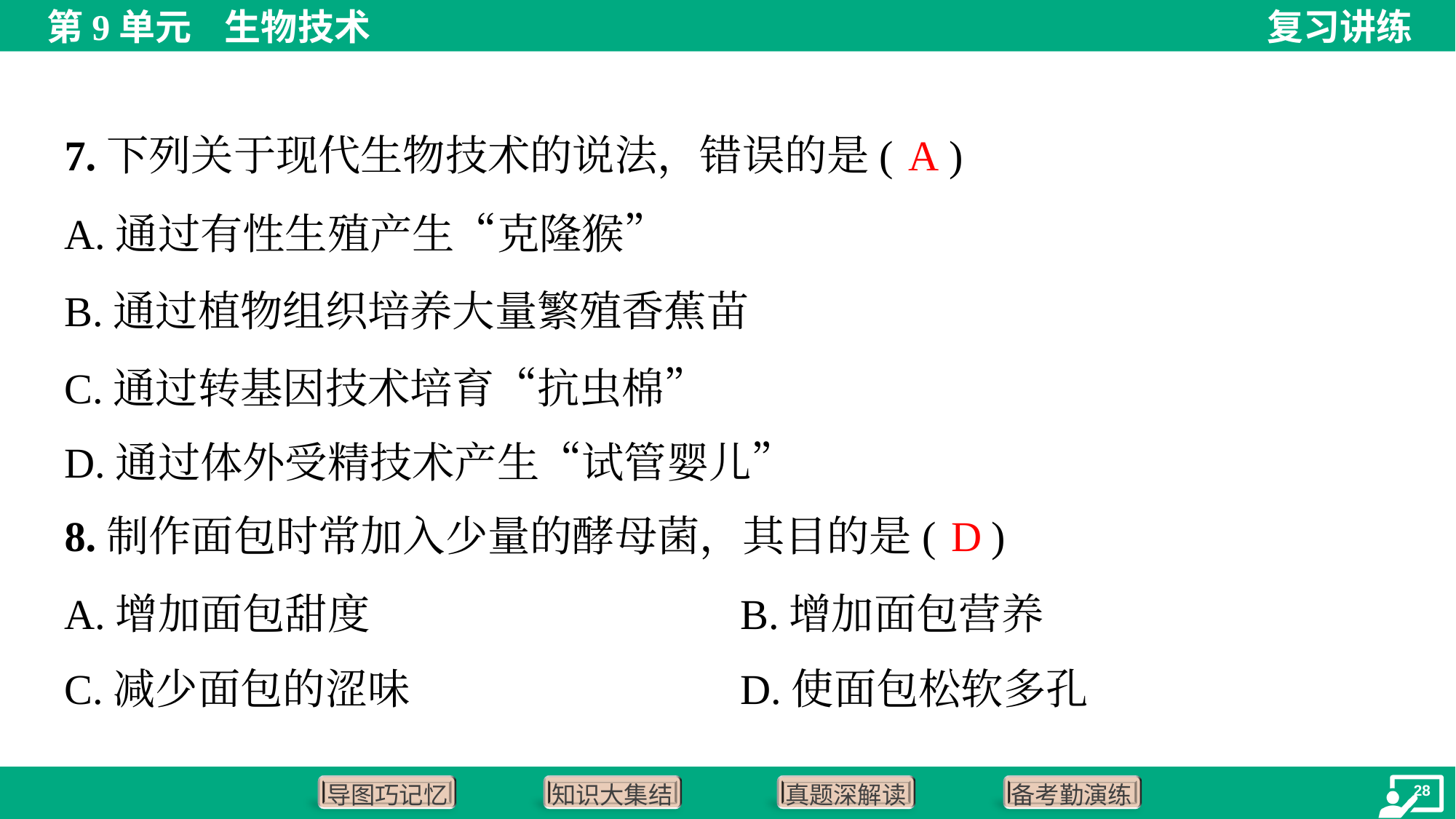

A
7.下列关于现代生物技术的说法，错误的是(     )
A.通过有性生殖产生“克隆猴”
B.通过植物组织培养大量繁殖香蕉苗
C.通过转基因技术培育“抗虫棉”
D.通过体外受精技术产生“试管婴儿”
D
8.制作面包时常加入少量的酵母菌，其目的是(     )
A.增加面包甜度	B.增加面包营养
C.减少面包的涩味	D.使面包松软多孔